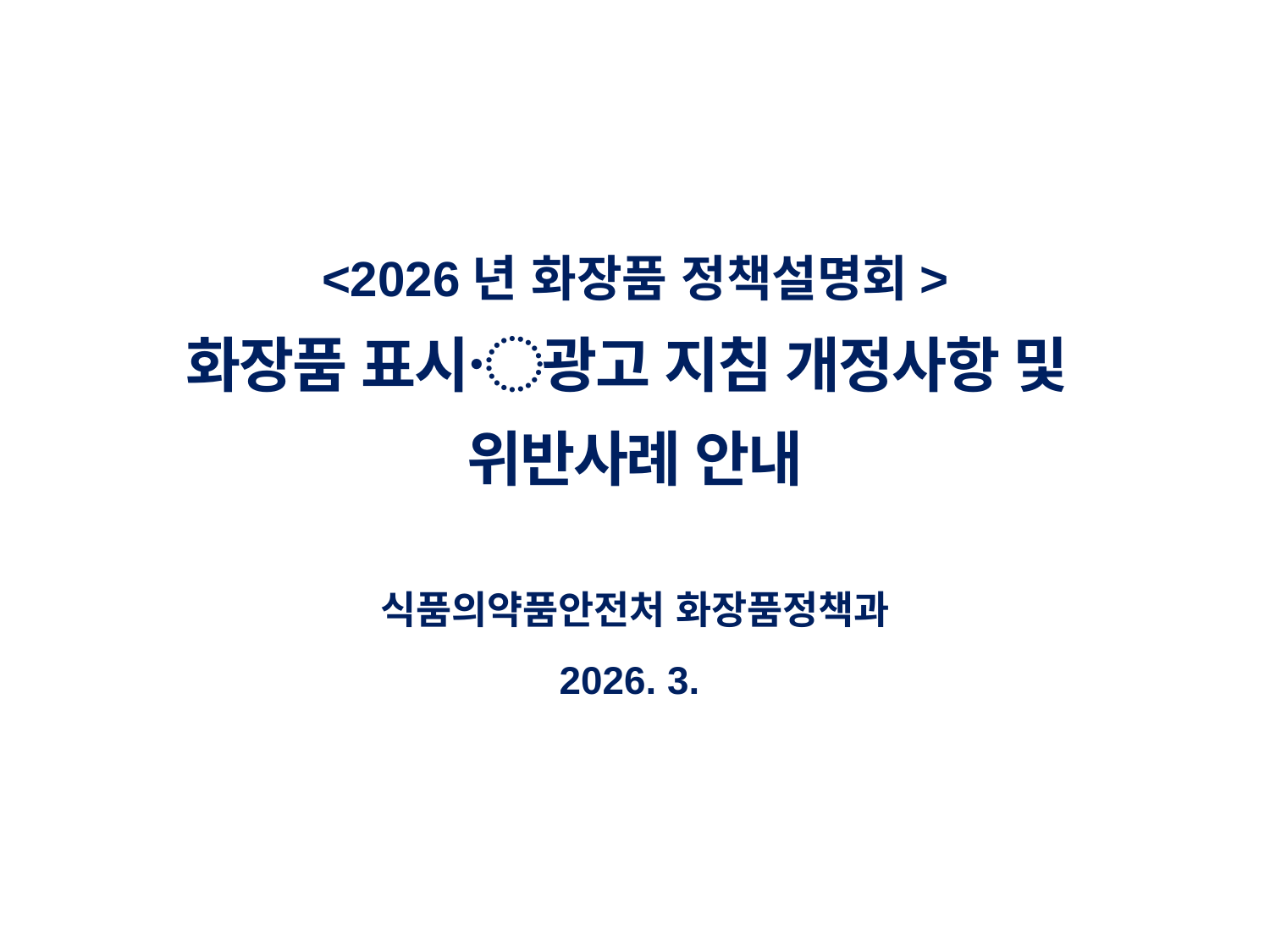

<2026년 화장품 정책설명회>
화장품 표시〮광고 지침 개정사항 및
위반사례 안내

식품의약품안전처 화장품정책과
2026. 3.